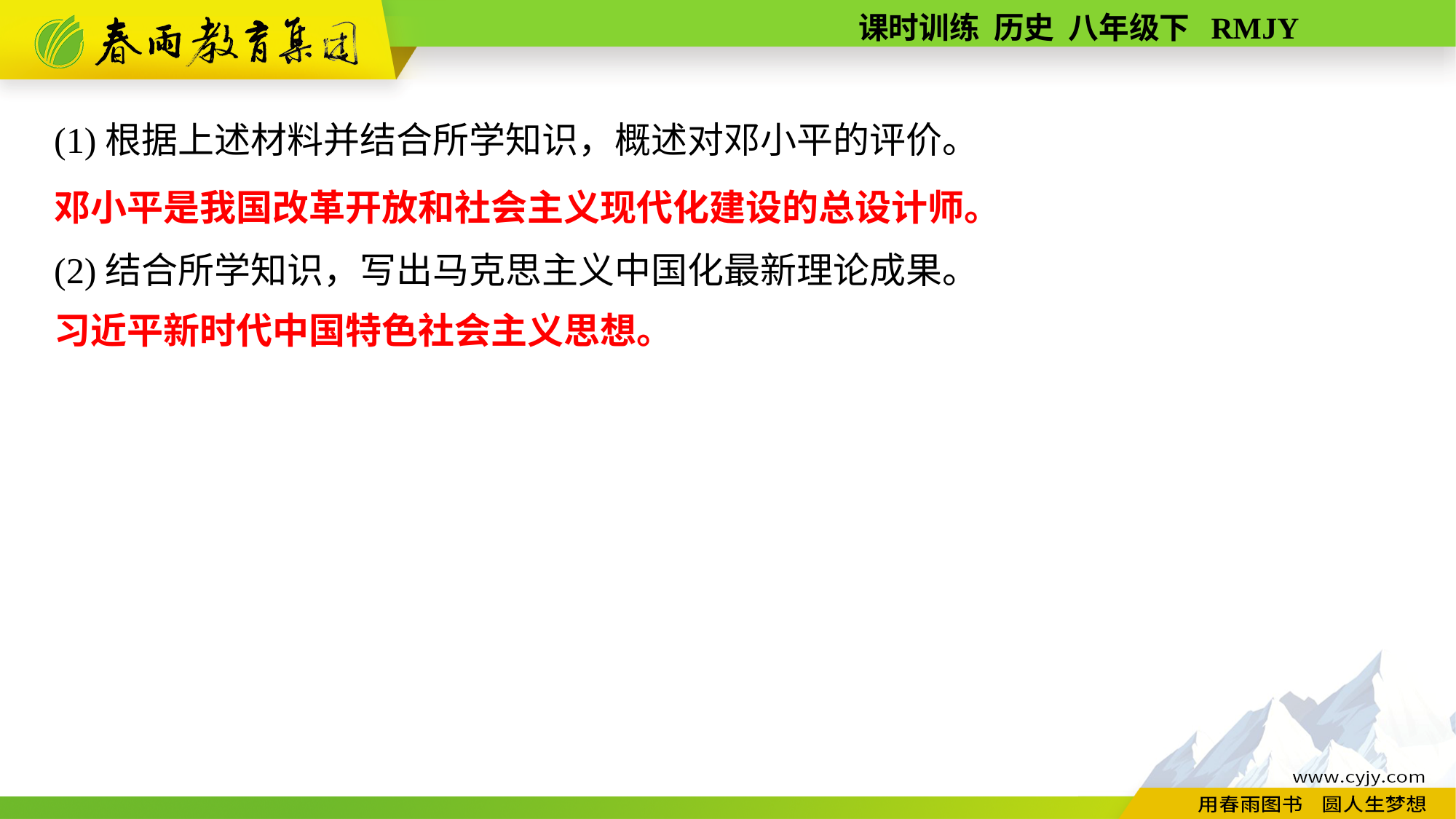

(1)根据上述材料并结合所学知识，概述对邓小平的评价。

(2)结合所学知识，写出马克思主义中国化最新理论成果。
邓小平是我国改革开放和社会主义现代化建设的总设计师。
习近平新时代中国特色社会主义思想。